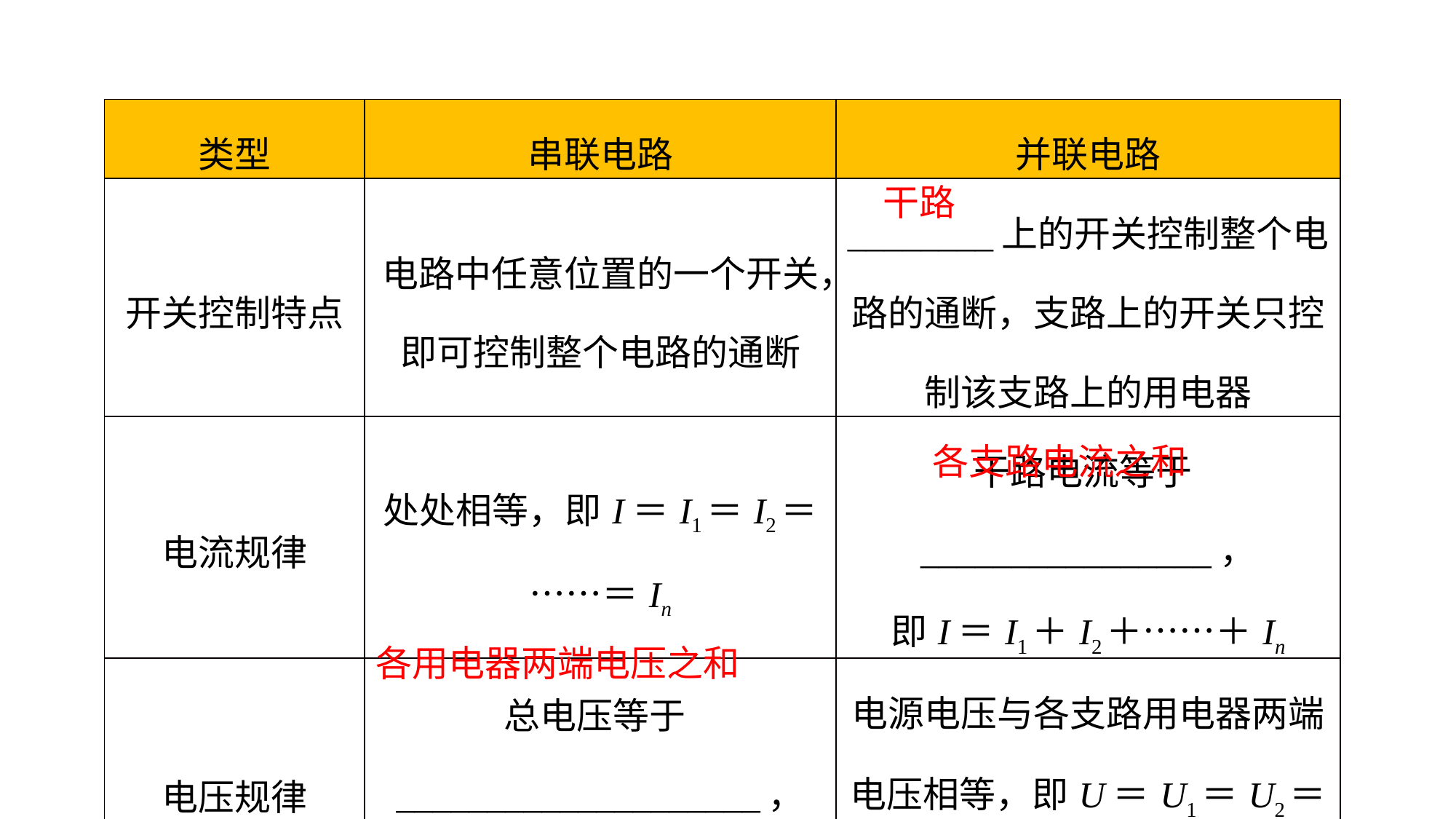

| 类型 | 串联电路 | 并联电路 |
| --- | --- | --- |
| 开关控制特点 | 电路中任意位置的一个开关，即可控制整个电路的通断 | \_\_\_\_\_\_\_\_上的开关控制整个电路的通断，支路上的开关只控制该支路上的用电器 |
| 电流规律 | 处处相等，即I＝I1＝I2＝……＝In | 干路电流等于\_\_\_\_\_\_\_\_\_\_\_\_\_\_\_\_， 即I＝I1＋I2＋……＋In |
| 电压规律 | 总电压等于\_\_\_\_\_\_\_\_\_\_\_\_\_\_\_\_\_\_\_\_， 即U＝U1＋U2＋……＋Un | 电源电压与各支路用电器两端电压相等，即U＝U1＝U2＝……＝Un |
干路
各支路电流之和
各用电器两端电压之和